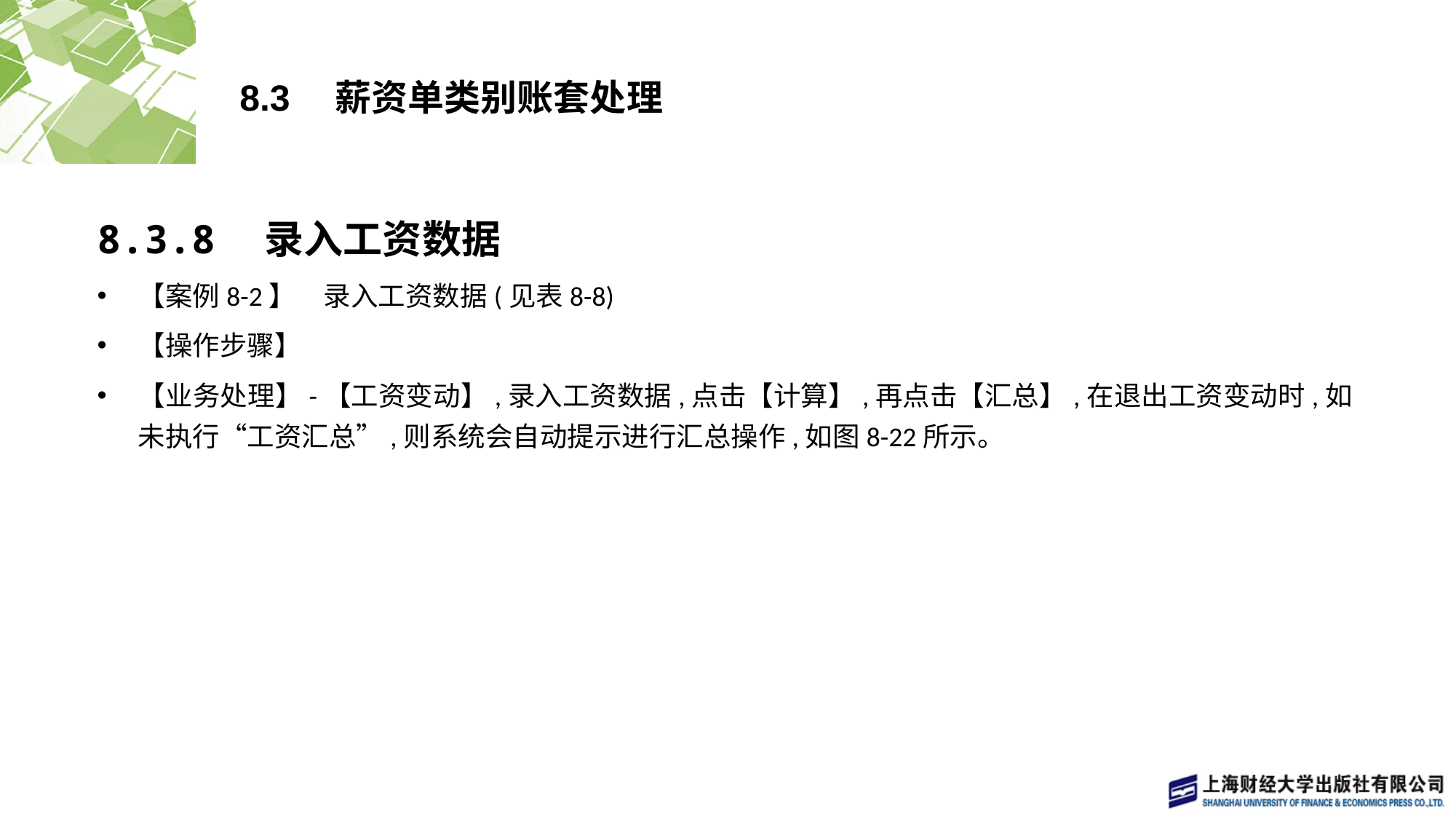

# 8.3　薪资单类别账套处理
8.3.8　录入工资数据
【案例8-2】　录入工资数据(见表8-8)
【操作步骤】
【业务处理】-【工资变动】,录入工资数据,点击【计算】,再点击【汇总】,在退出工资变动时,如未执行“工资汇总”,则系统会自动提示进行汇总操作,如图8-22所示。